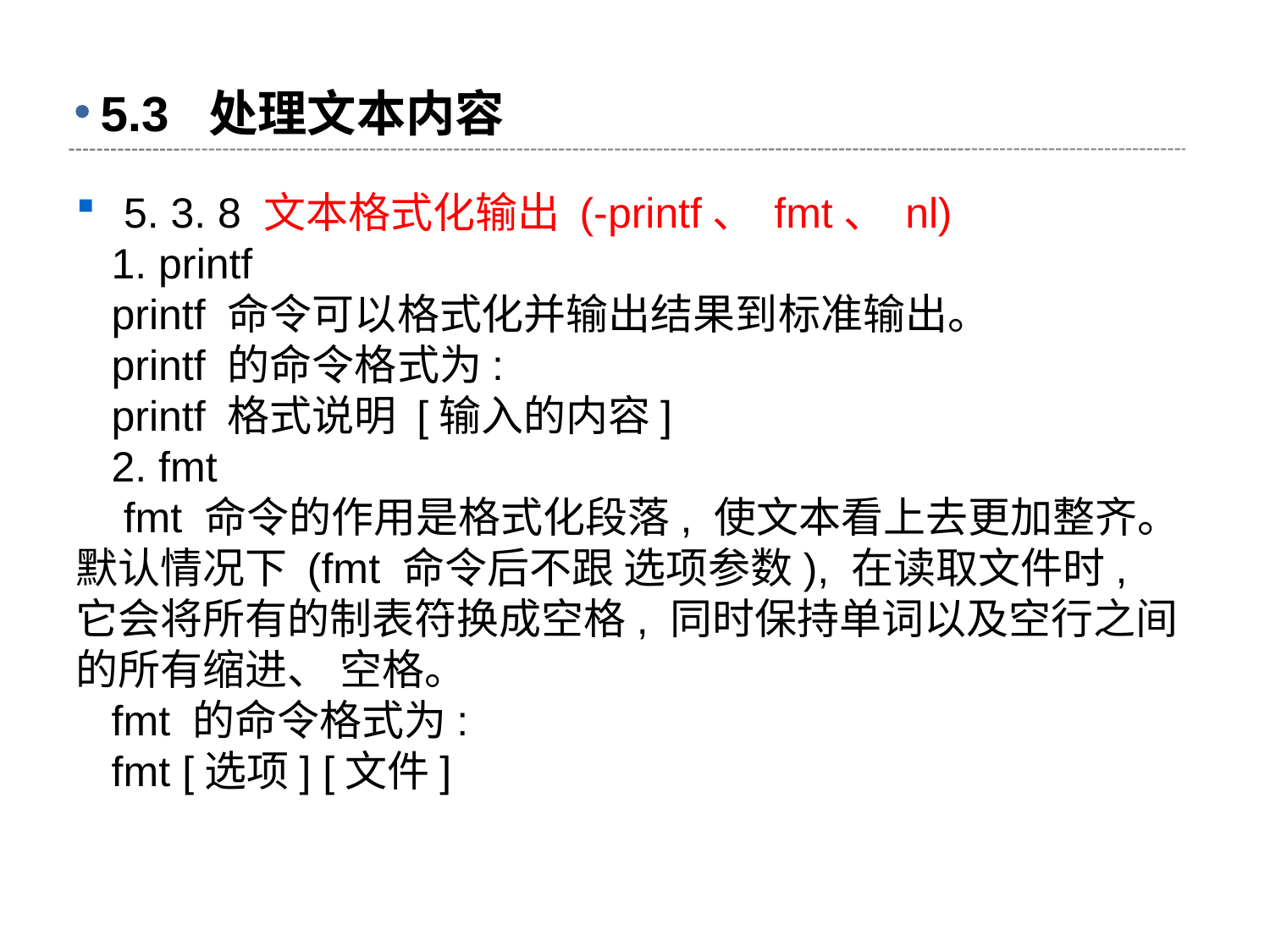

# 5.3  处理文本内容
5. 3. 8 文本格式化输出 (-printf、 fmt、 nl)
   1. printf
   printf 命令可以格式化并输出结果到标准输出。
   printf 的命令格式为:
   printf 格式说明 [输入的内容]
   2. fmt
    fmt 命令的作用是格式化段落, 使文本看上去更加整齐。 默认情况下 (fmt 命令后不跟 选项参数), 在读取文件时, 它会将所有的制表符换成空格, 同时保持单词以及空行之间 的所有缩进、 空格。
   fmt 的命令格式为:
   fmt [选项] [文件]